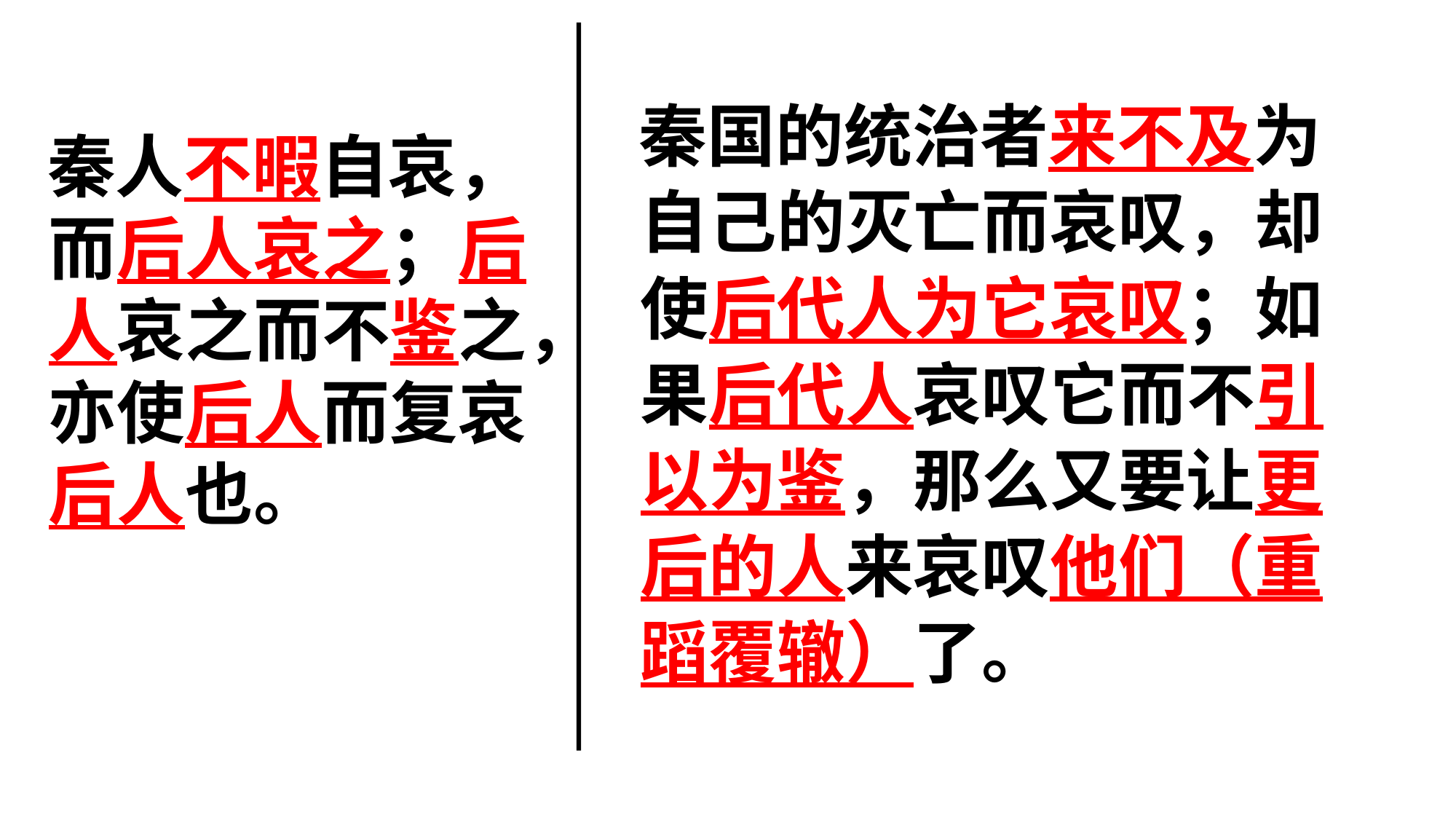

秦国的统治者来不及为自己的灭亡而哀叹，却使后代人为它哀叹；如果后代人哀叹它而不引以为鉴，那么又要让更后的人来哀叹他们（重蹈覆辙）了。
  秦人不暇自哀，而后人哀之；后人哀之而不鉴之，亦使后人而复哀后人也。